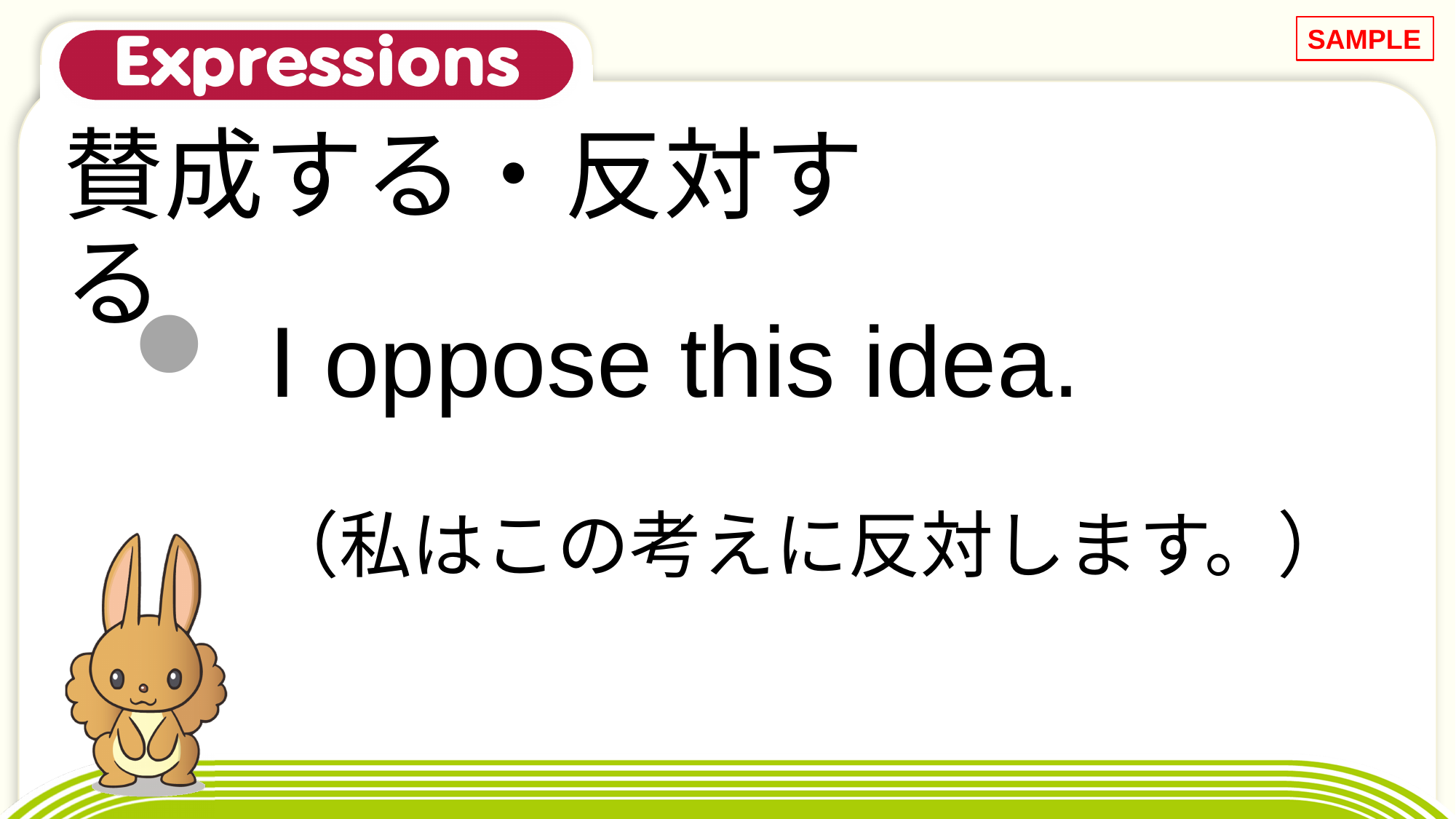

SAMPLE
# 賛成する・反対する
I oppose this idea.
（私はこの考えに反対します。）